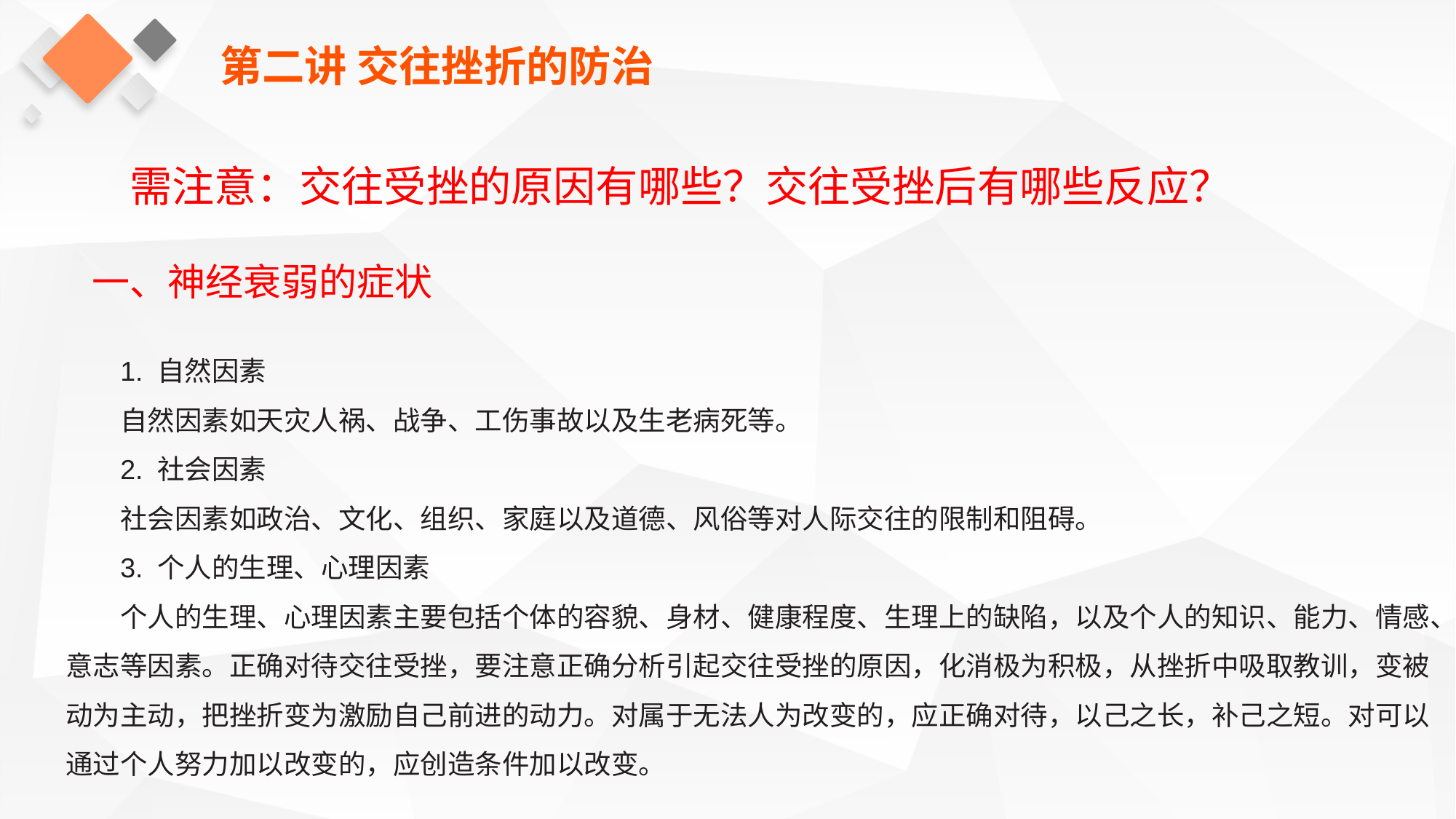

第二讲 交往挫折的防治
需注意：交往受挫的原因有哪些？交往受挫后有哪些反应？
一、神经衰弱的症状
1. 自然因素
自然因素如天灾人祸、战争、工伤事故以及生老病死等。
2. 社会因素
社会因素如政治、文化、组织、家庭以及道德、风俗等对人际交往的限制和阻碍。
3. 个人的生理、心理因素
个人的生理、心理因素主要包括个体的容貌、身材、健康程度、生理上的缺陷，以及个人的知识、能力、情感、意志等因素。正确对待交往受挫，要注意正确分析引起交往受挫的原因，化消极为积极，从挫折中吸取教训，变被动为主动，把挫折变为激励自己前进的动力。对属于无法人为改变的，应正确对待，以己之长，补己之短。对可以通过个人努力加以改变的，应创造条件加以改变。